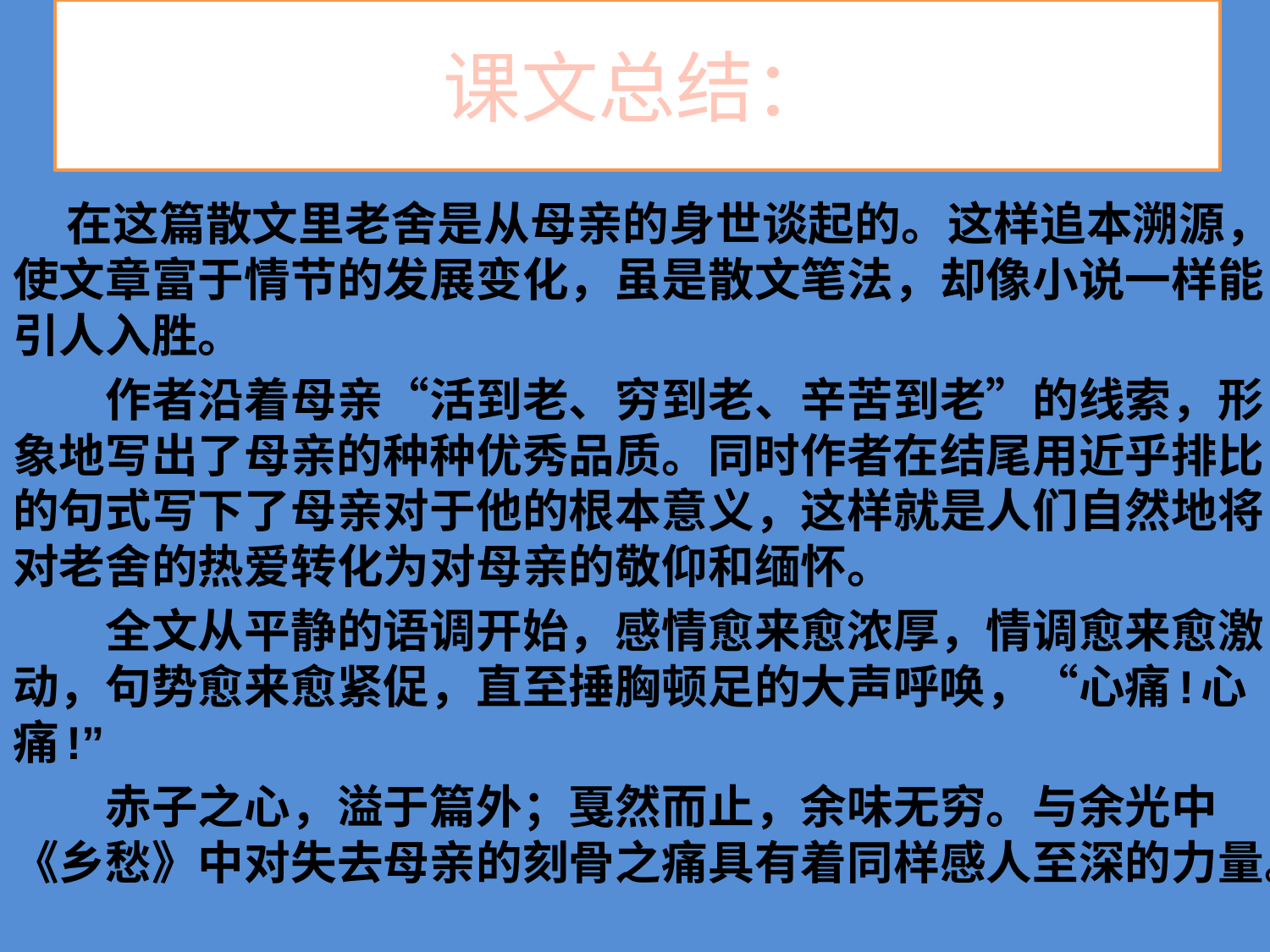

# 课文总结：
　　在这篇散文里老舍是从母亲的身世谈起的。这样追本溯源，使文章富于情节的发展变化，虽是散文笔法，却像小说一样能引人入胜。
　　作者沿着母亲“活到老、穷到老、辛苦到老”的线索，形象地写出了母亲的种种优秀品质。同时作者在结尾用近乎排比的句式写下了母亲对于他的根本意义，这样就是人们自然地将对老舍的热爱转化为对母亲的敬仰和缅怀。
　　全文从平静的语调开始，感情愈来愈浓厚，情调愈来愈激动，句势愈来愈紧促，直至捶胸顿足的大声呼唤，“心痛!心痛!”
　　赤子之心，溢于篇外；戛然而止，余味无穷。与余光中《乡愁》中对失去母亲的刻骨之痛具有着同样感人至深的力量。